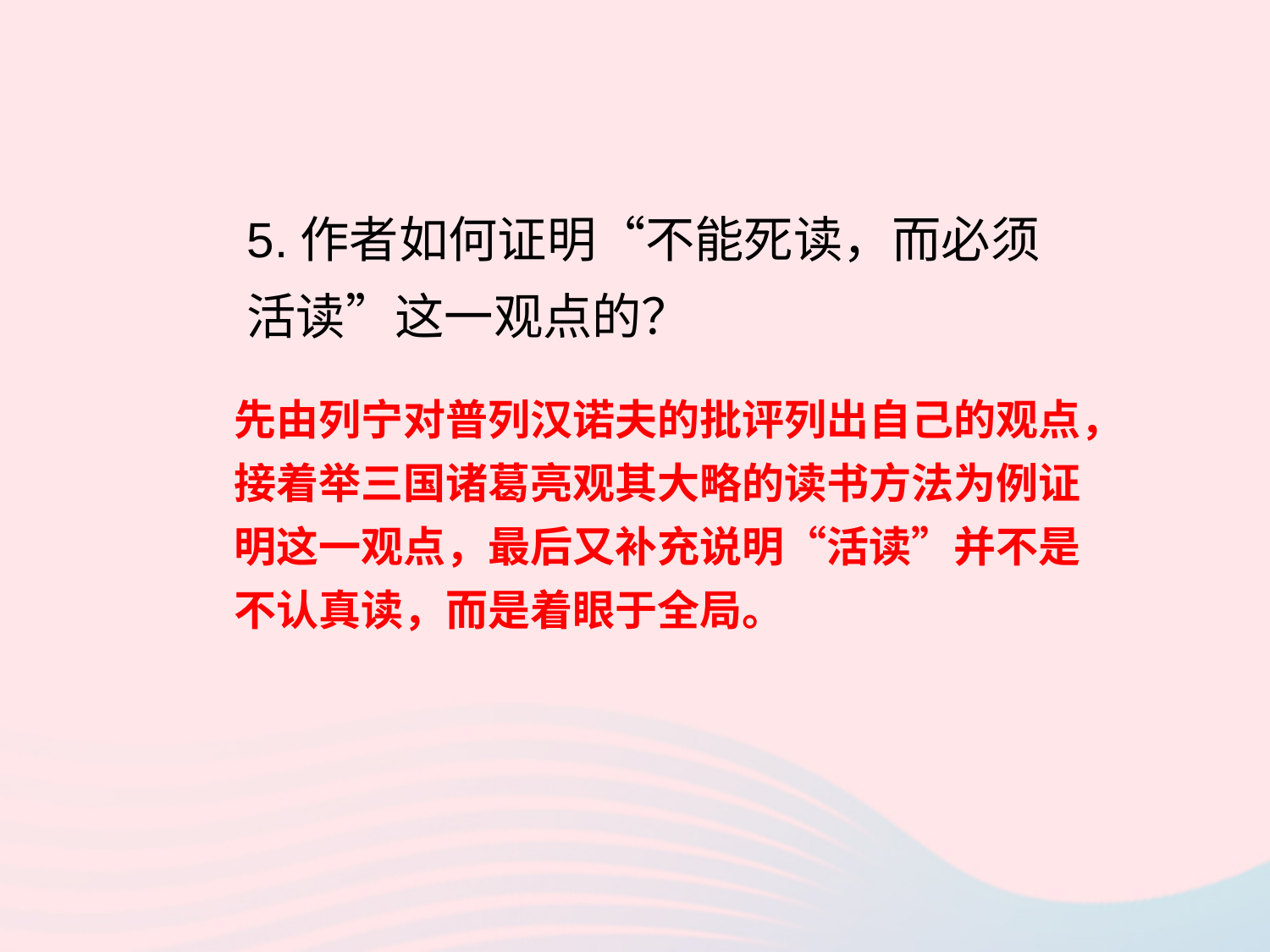

5.作者如何证明“不能死读，而必须活读”这一观点的？
先由列宁对普列汉诺夫的批评列出自己的观点，接着举三国诸葛亮观其大略的读书方法为例证明这一观点，最后又补充说明“活读”并不是不认真读，而是着眼于全局。